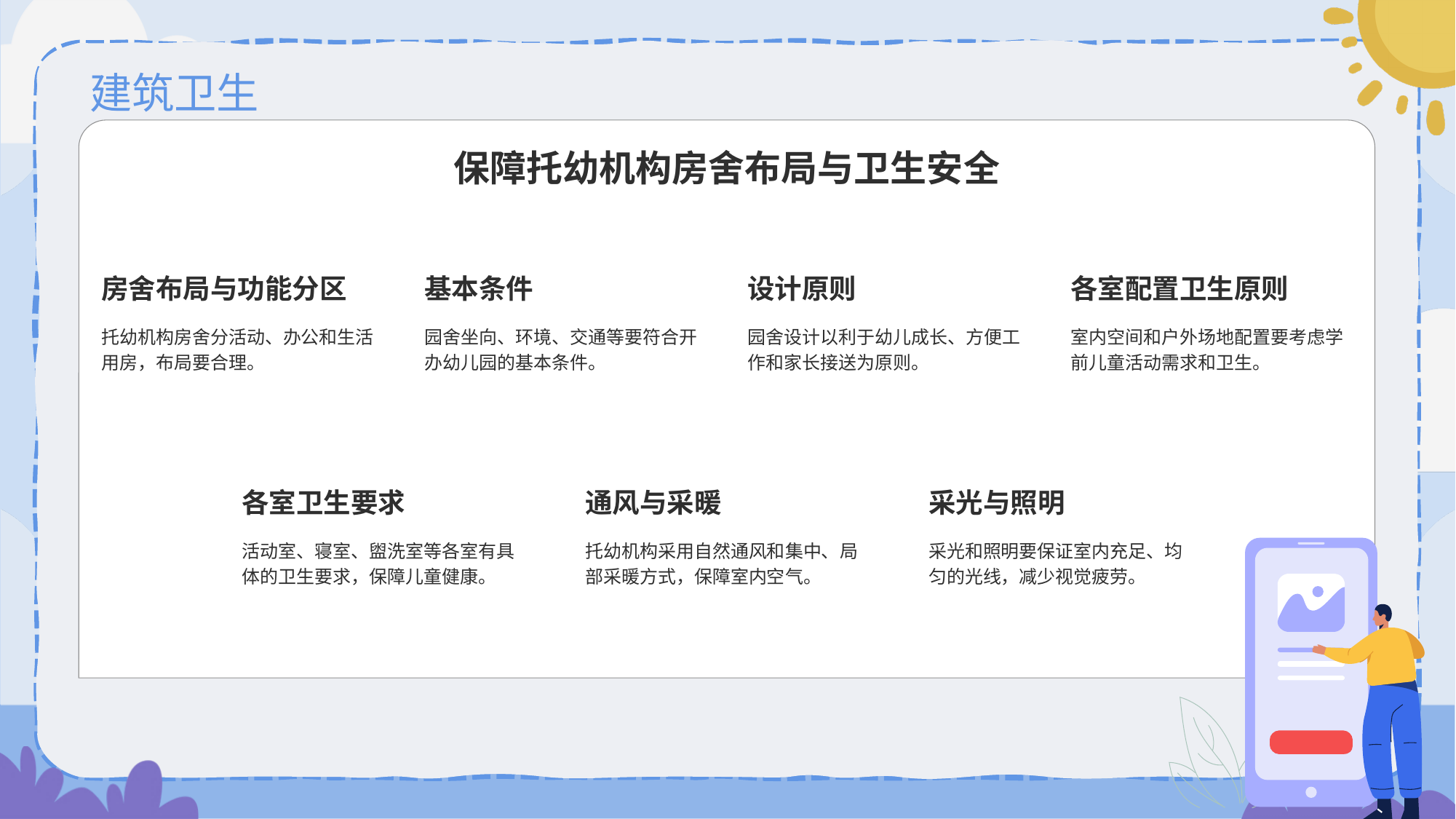

保障托幼机构房舍布局与卫生安全
房舍布局与功能分区
托幼机构房舍分活动、办公和生活用房，布局要合理。
基本条件
园舍坐向、环境、交通等要符合开办幼儿园的基本条件。
设计原则
园舍设计以利于幼儿成长、方便工作和家长接送为原则。
各室配置卫生原则
室内空间和户外场地配置要考虑学前儿童活动需求和卫生。
各室卫生要求
活动室、寝室、盥洗室等各室有具体的卫生要求，保障儿童健康。
通风与采暖
托幼机构采用自然通风和集中、局部采暖方式，保障室内空气。
采光与照明
采光和照明要保证室内充足、均匀的光线，减少视觉疲劳。

# 建筑卫生